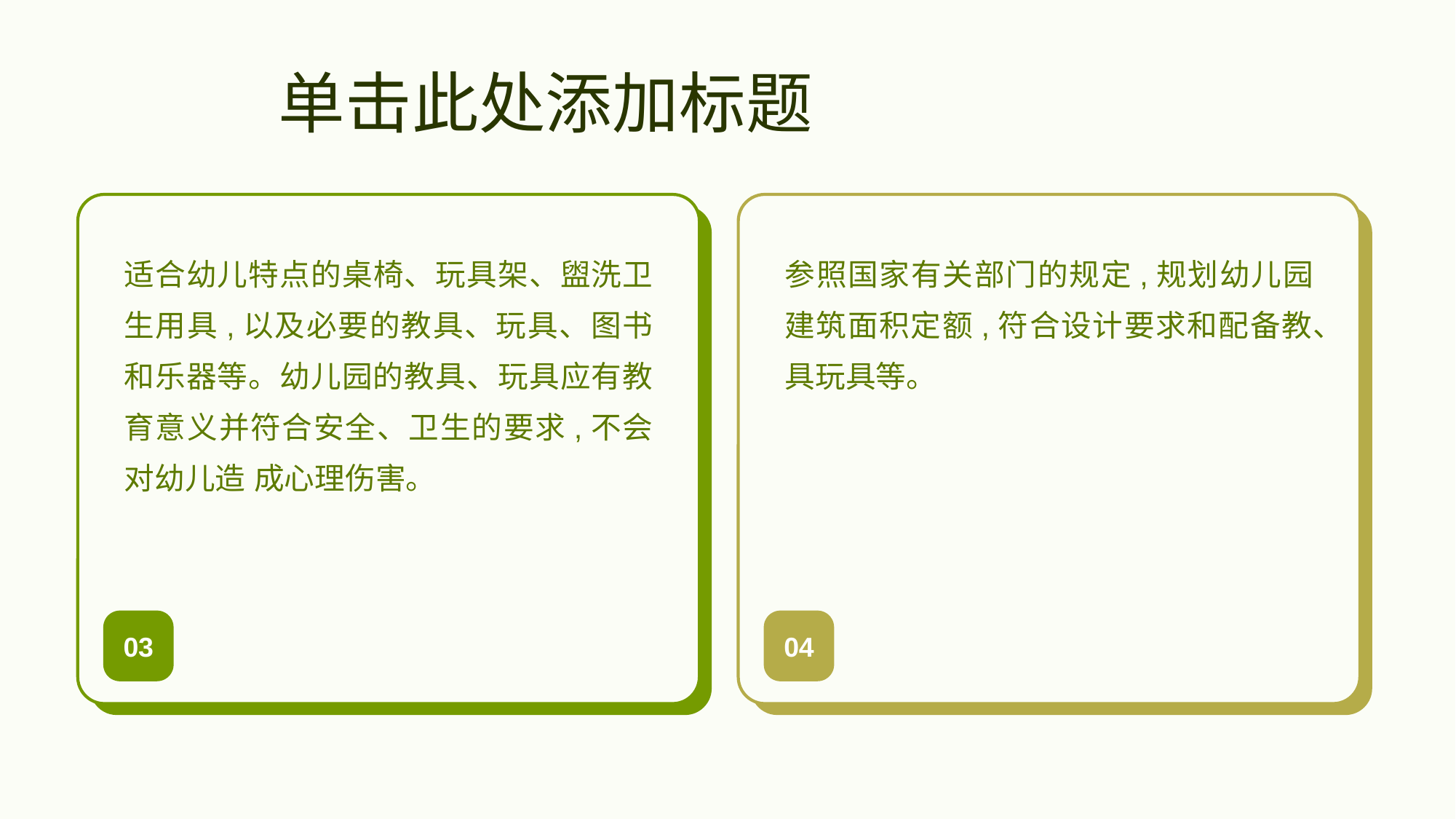

适合幼儿特点的桌椅、玩具架、盥洗卫生用具,以及必要的教具、玩具、图书 和乐器等。幼儿园的教具、玩具应有教育意义并符合安全、卫生的要求,不会对幼儿造 成心理伤害。
参照国家有关部门的规定,规划幼儿园建筑面积定额,符合设计要求和配备教、具玩具等。

03
04
# 单击此处添加标题